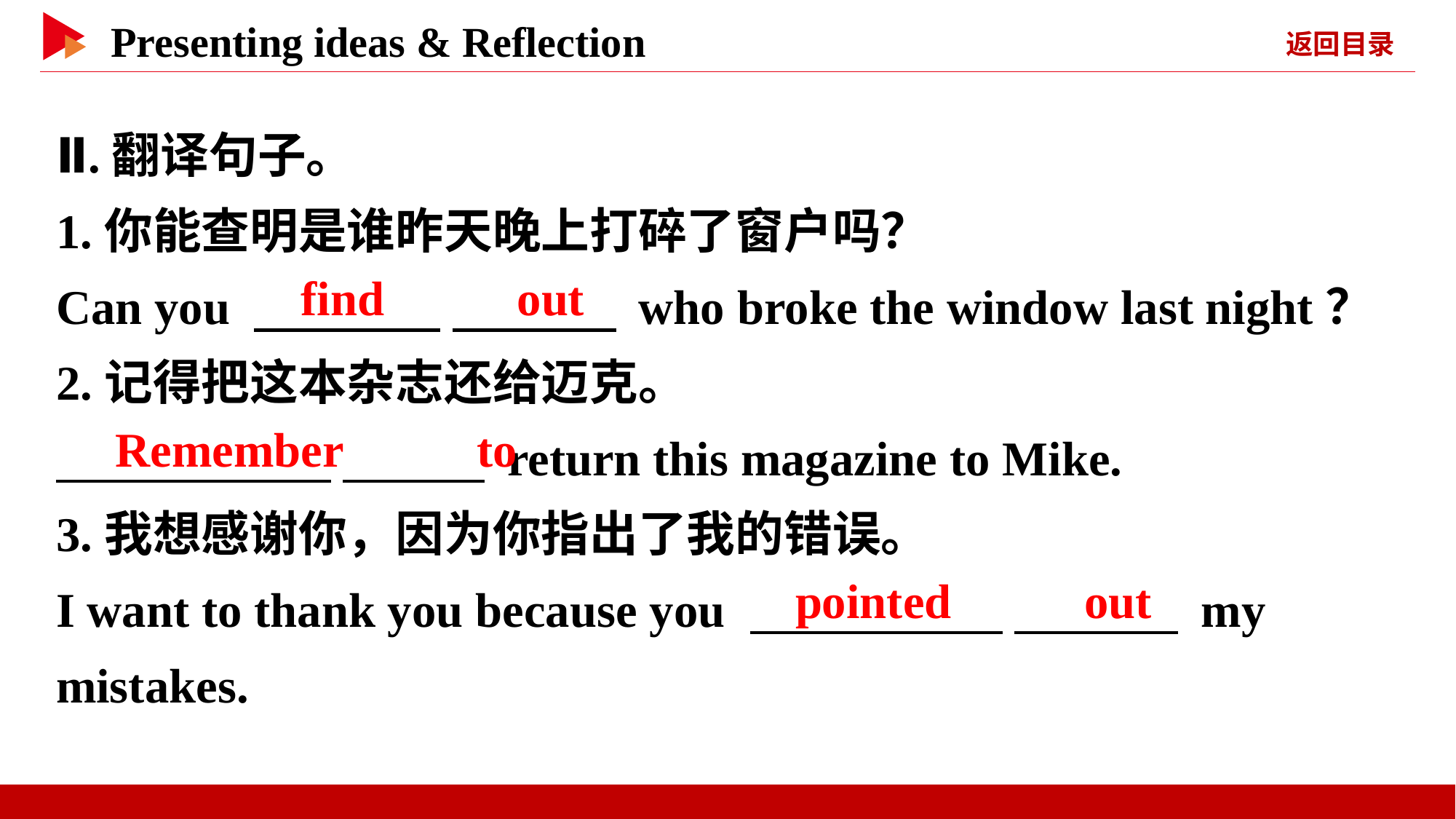

Ⅱ.翻译句子。
1.你能查明是谁昨天晚上打碎了窗户吗？
Can you 　        　 　      　 who broke the window last night？
2.记得把这本杂志还给迈克。
　                　 　    　 return this magazine to Mike.
3.我想感谢你，因为你指出了我的错误。
I want to thank you because you 　              　 　      　 my mistakes.
　find　 　out
　Remember　 　to
　pointed　 　out